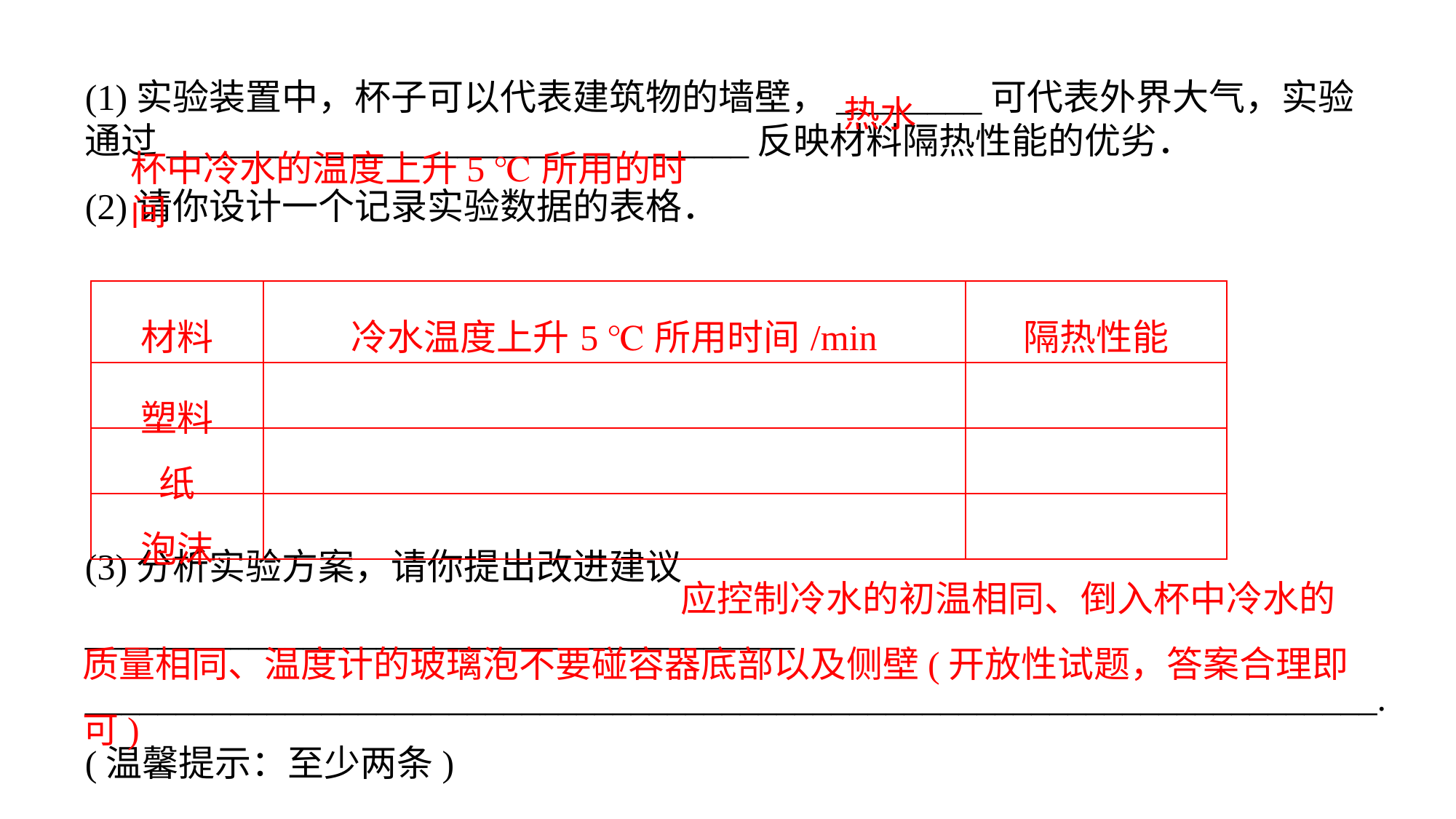

(1)实验装置中，杯子可以代表建筑物的墙壁，________可代表外界大气，实验通过________________________________反映材料隔热性能的优劣．(2)请你设计一个记录实验数据的表格．

(3)分析实验方案，请你提出改进建议_______________________________________
_______________________________________________________________________.(温馨提示：至少两条)
热水
杯中冷水的温度上升5 ℃所用的时间
| 材料 | 冷水温度上升5 ℃所用时间/min | 隔热性能 |
| --- | --- | --- |
| 塑料 |  |  |
| 纸 |  |  |
| 泡沫 |  |  |
                                                                        应控制冷水的初温相同、倒入杯中冷水的质量相同、温度计的玻璃泡不要碰容器底部以及侧壁(开放性试题，答案合理即可)